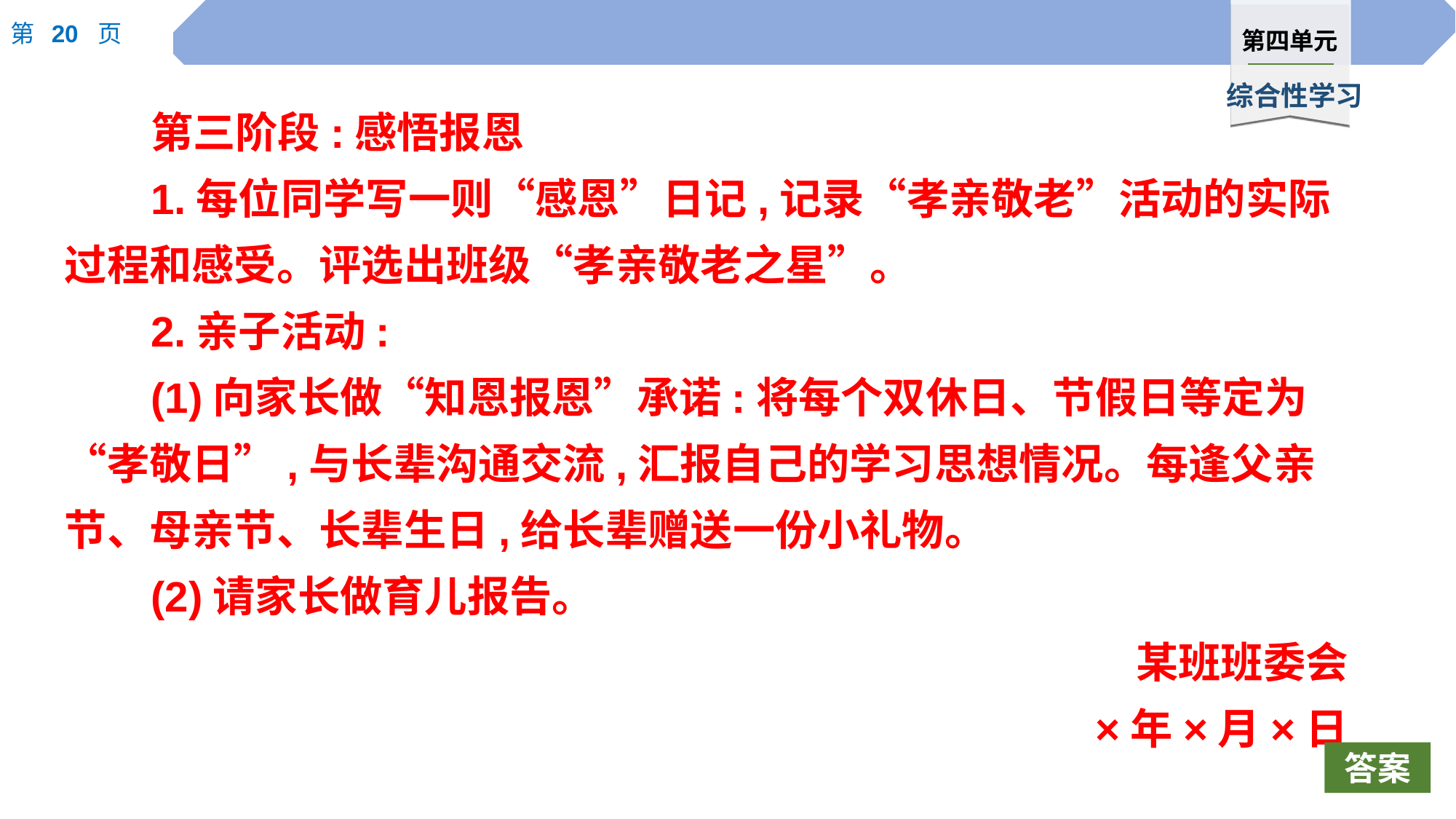

第三阶段:感悟报恩
1.每位同学写一则“感恩”日记,记录“孝亲敬老”活动的实际过程和感受。评选出班级“孝亲敬老之星”。
2.亲子活动:
(1)向家长做“知恩报恩”承诺:将每个双休日、节假日等定为“孝敬日”,与长辈沟通交流,汇报自己的学习思想情况。每逢父亲节、母亲节、长辈生日,给长辈赠送一份小礼物。
(2)请家长做育儿报告。
某班班委会
×年×月×日

答案